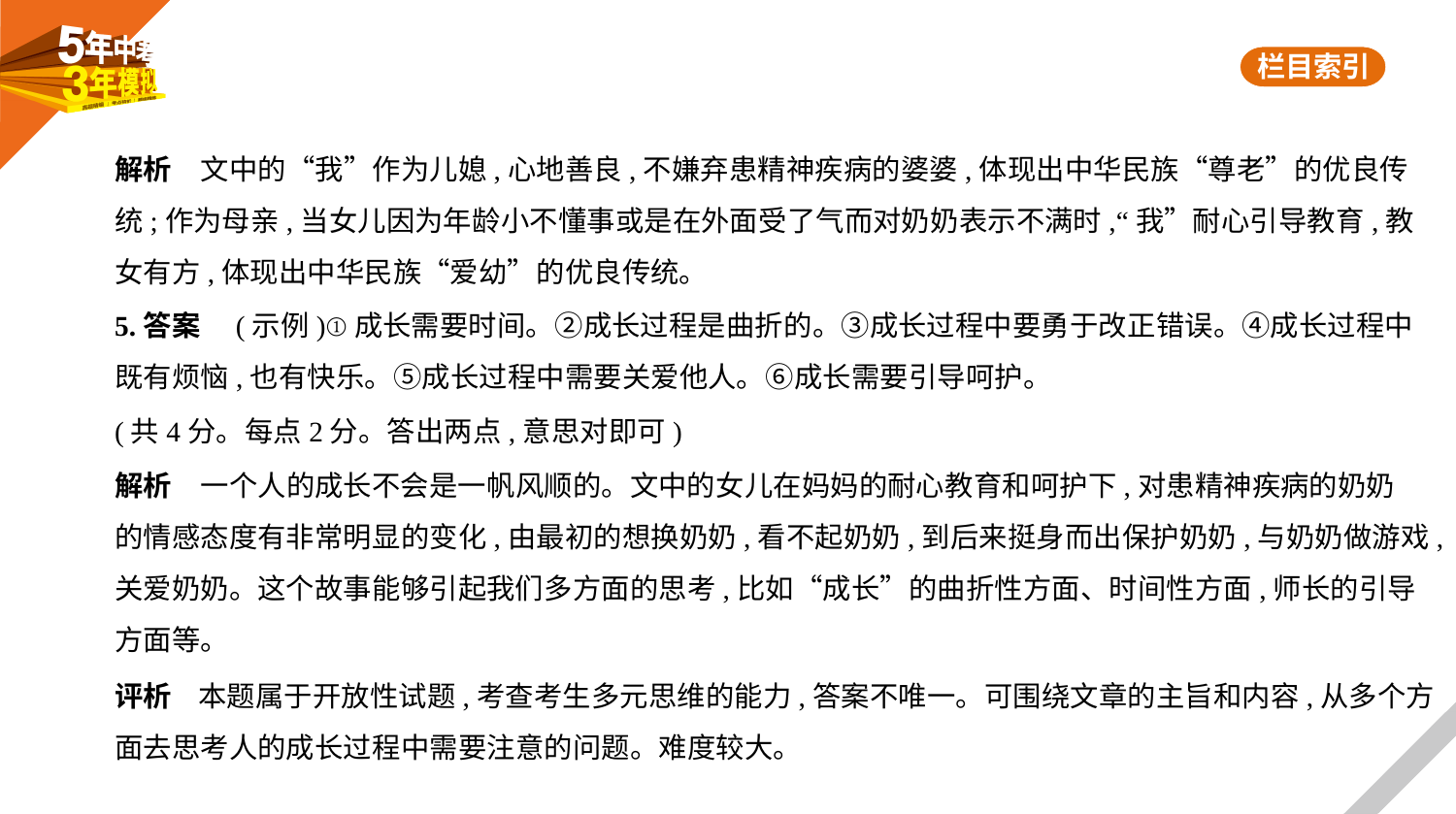

解析　文中的“我”作为儿媳,心地善良,不嫌弃患精神疾病的婆婆,体现出中华民族“尊老”的优良传
统;作为母亲,当女儿因为年龄小不懂事或是在外面受了气而对奶奶表示不满时,“我”耐心引导教育,教
女有方,体现出中华民族“爱幼”的优良传统。
5.答案　(示例)①成长需要时间。②成长过程是曲折的。③成长过程中要勇于改正错误。④成长过程中
既有烦恼,也有快乐。⑤成长过程中需要关爱他人。⑥成长需要引导呵护。
(共4分。每点2分。答出两点,意思对即可)
解析　一个人的成长不会是一帆风顺的。文中的女儿在妈妈的耐心教育和呵护下,对患精神疾病的奶奶
的情感态度有非常明显的变化,由最初的想换奶奶,看不起奶奶,到后来挺身而出保护奶奶,与奶奶做游戏,
关爱奶奶。这个故事能够引起我们多方面的思考,比如“成长”的曲折性方面、时间性方面,师长的引导
方面等。
评析    本题属于开放性试题,考查考生多元思维的能力,答案不唯一。可围绕文章的主旨和内容,从多个方
面去思考人的成长过程中需要注意的问题。难度较大。